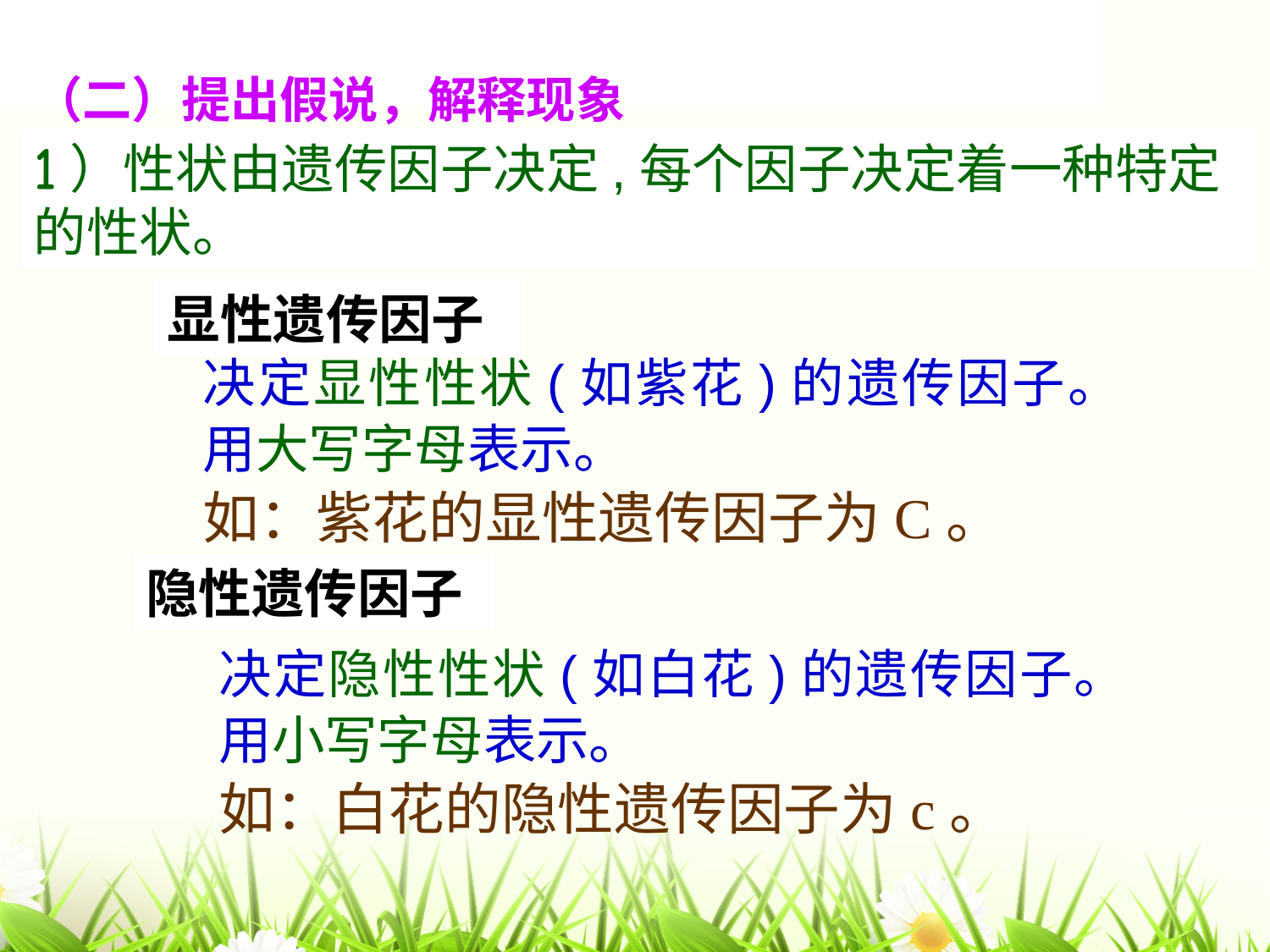

（二）提出假说，解释现象
1）性状由遗传因子决定,每个因子决定着一种特定的性状。
显性遗传因子
决定显性性状(如紫花)的遗传因子。
用大写字母表示。
如：紫花的显性遗传因子为C。
隐性遗传因子
决定隐性性状(如白花)的遗传因子。
用小写字母表示。
如：白花的隐性遗传因子为c。